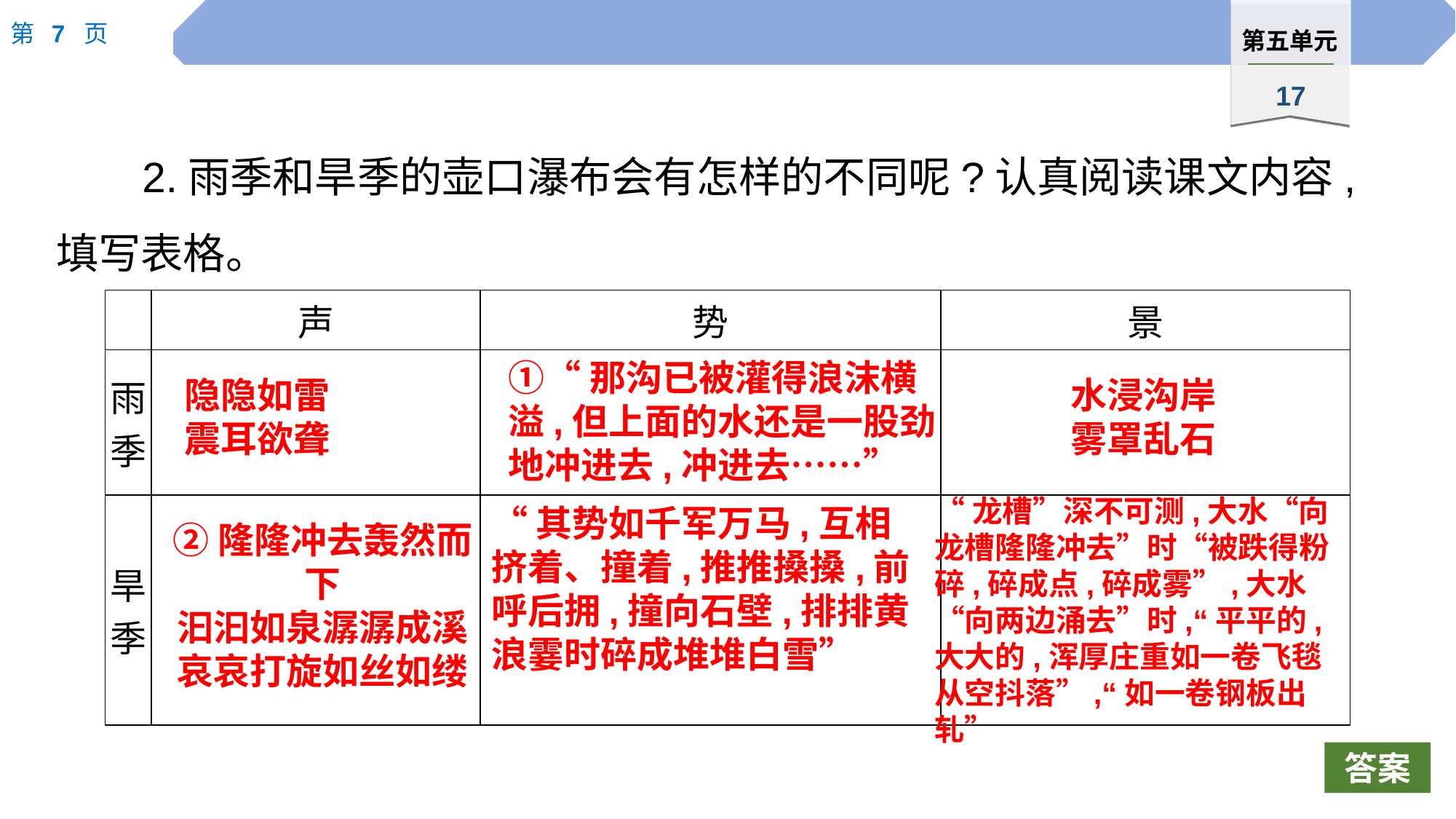

2.雨季和旱季的壶口瀑布会有怎样的不同呢?认真阅读课文内容,填写表格。
|  | 声 | 势 | 景 |
| --- | --- | --- | --- |
| 雨 季 |  |  |  |
| 旱 季 |  |  |  |
①“那沟已被灌得浪沫横溢,但上面的水还是一股劲地冲进去,冲进去……”
隐隐如雷
震耳欲聋
水浸沟岸
雾罩乱石
“龙槽”深不可测,大水“向龙槽隆隆冲去”时“被跌得粉碎,碎成点,碎成雾”,大水“向两边涌去”时,“平平的,大大的,浑厚庄重如一卷飞毯从空抖落”,“如一卷钢板出轧”
“其势如千军万马,互相挤着、撞着,推推搡搡,前呼后拥,撞向石壁,排排黄浪霎时碎成堆堆白雪”
②隆隆冲去轰然而下
汩汩如泉潺潺成溪
哀哀打旋如丝如缕
答案